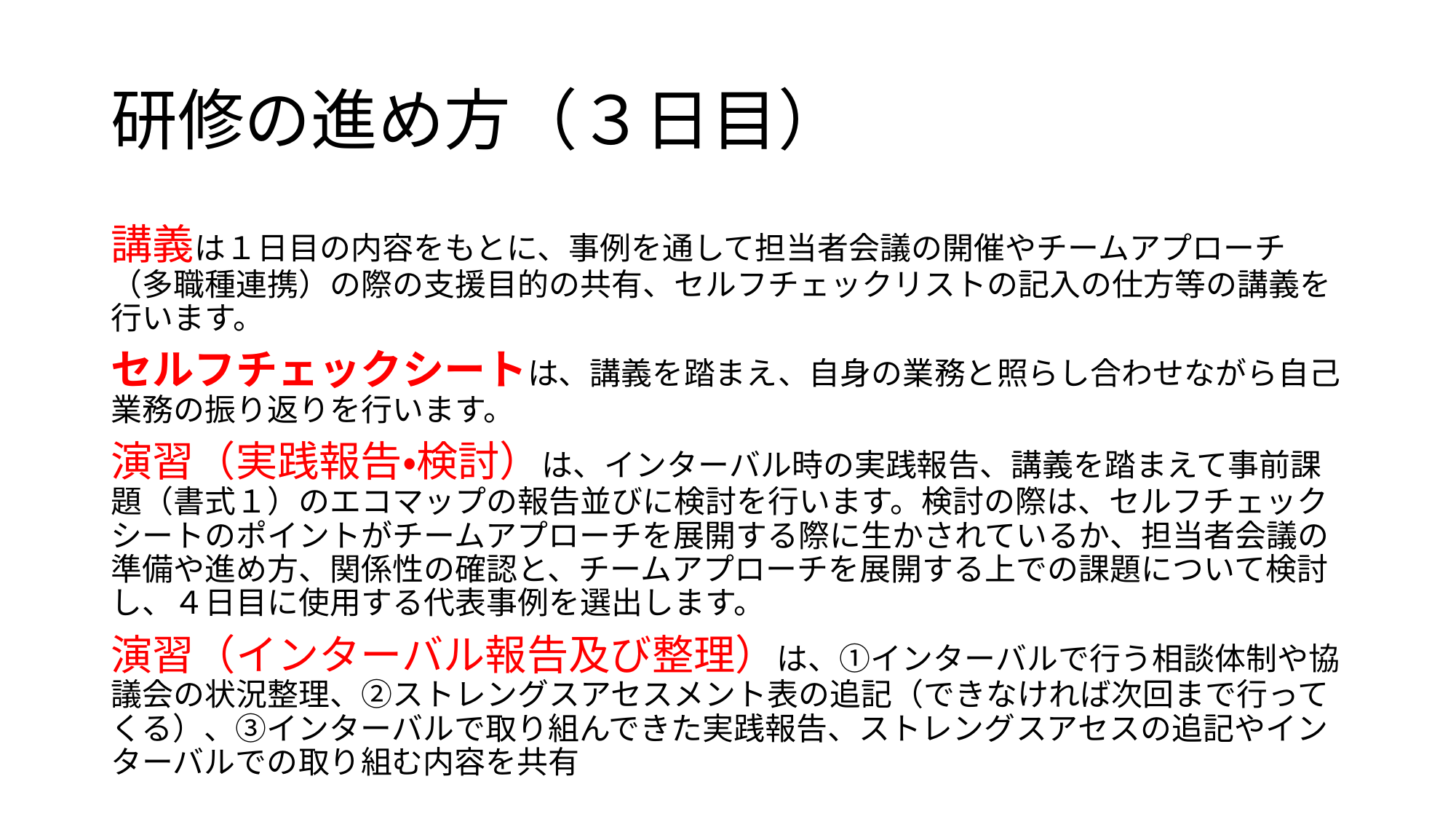

# 研修の進め方（３日目）
講義は１日目の内容をもとに、事例を通して担当者会議の開催やチームアプローチ（多職種連携）の際の支援目的の共有、セルフチェックリストの記入の仕方等の講義を行います。
セルフチェックシートは、講義を踏まえ、自身の業務と照らし合わせながら自己業務の振り返りを行います。
演習（実践報告・検討）は、インターバル時の実践報告、講義を踏まえて事前課題（書式１）のエコマップの報告並びに検討を行います。検討の際は、セルフチェックシートのポイントがチームアプローチを展開する際に生かされているか、担当者会議の準備や進め方、関係性の確認と、チームアプローチを展開する上での課題について検討し、４日目に使用する代表事例を選出します。
演習（インターバル報告及び整理）は、①インターバルで行う相談体制や協議会の状況整理、②ストレングスアセスメント表の追記（できなければ次回まで行ってくる）、③インターバルで取り組んできた実践報告、ストレングスアセスの追記やインターバルでの取り組む内容を共有